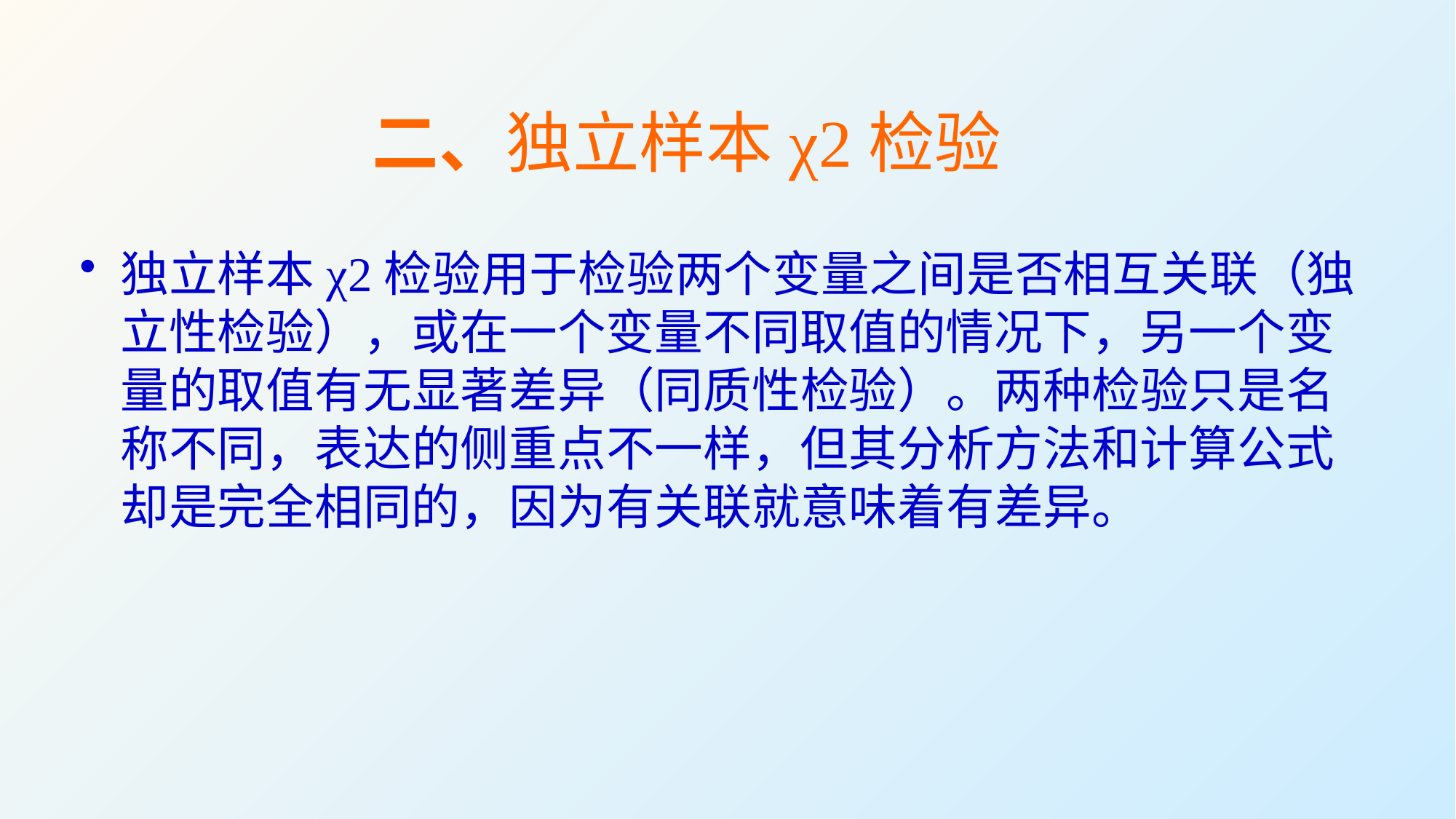

# 二、独立样本χ2检验
独立样本χ2检验用于检验两个变量之间是否相互关联（独立性检验），或在一个变量不同取值的情况下，另一个变量的取值有无显著差异（同质性检验）。两种检验只是名称不同，表达的侧重点不一样，但其分析方法和计算公式却是完全相同的，因为有关联就意味着有差异。